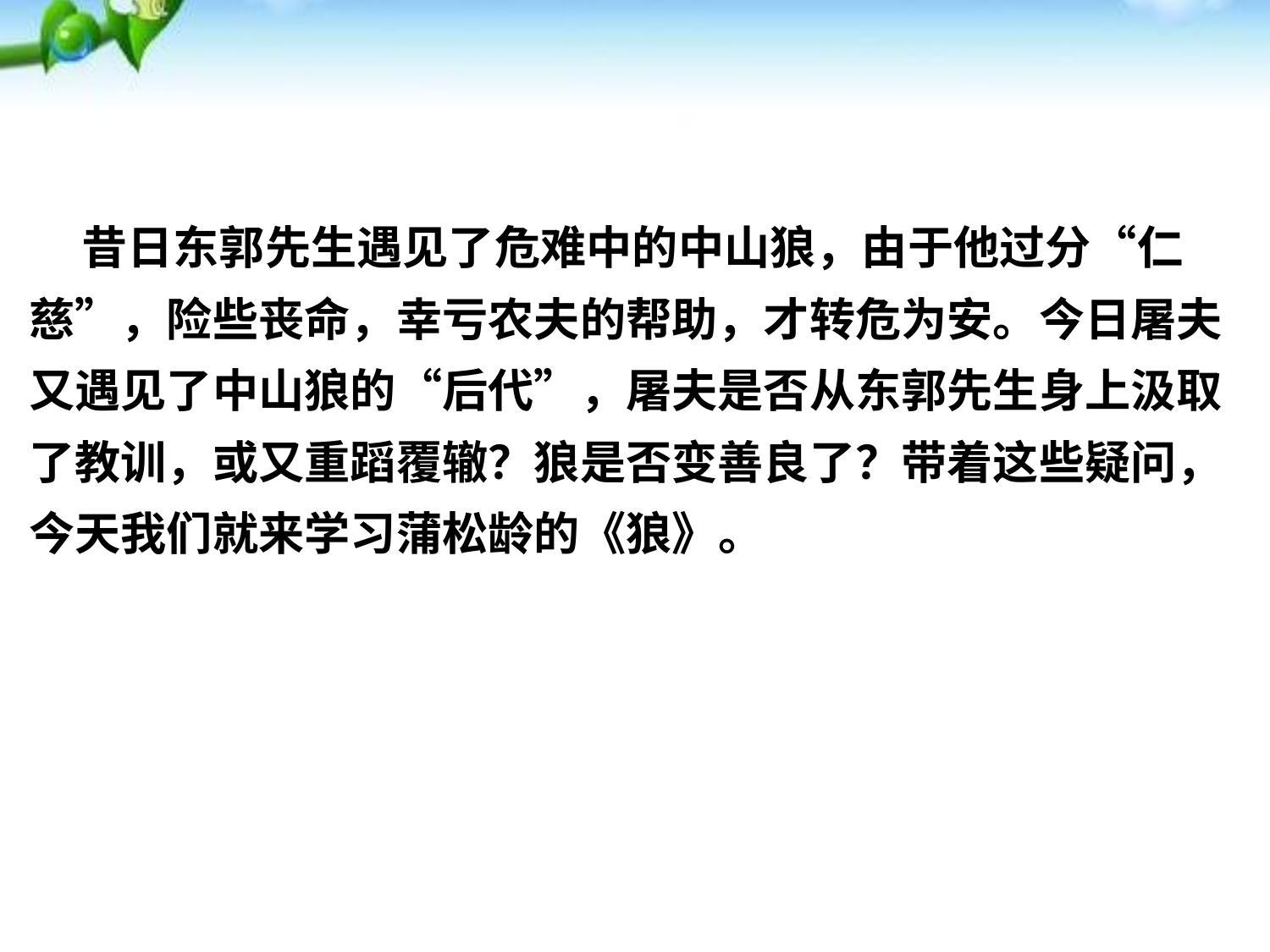

昔日东郭先生遇见了危难中的中山狼，由于他过分“仁慈”，险些丧命，幸亏农夫的帮助，才转危为安。今日屠夫又遇见了中山狼的“后代”，屠夫是否从东郭先生身上汲取了教训，或又重蹈覆辙？狼是否变善良了？带着这些疑问，今天我们就来学习蒲松龄的《狼》。